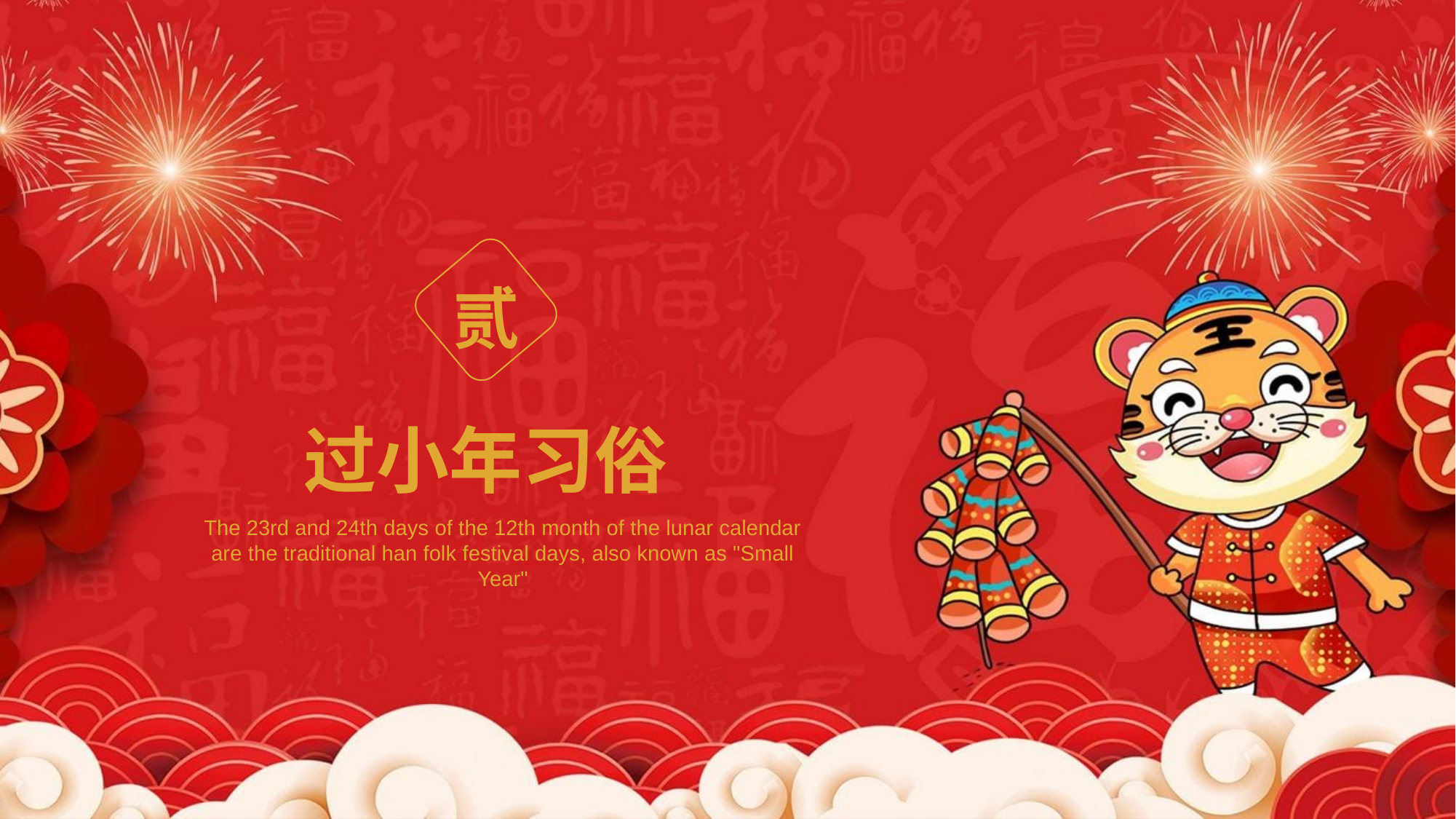

贰
过小年习俗
The 23rd and 24th days of the 12th month of the lunar calendar are the traditional han folk festival days, also known as "Small Year"